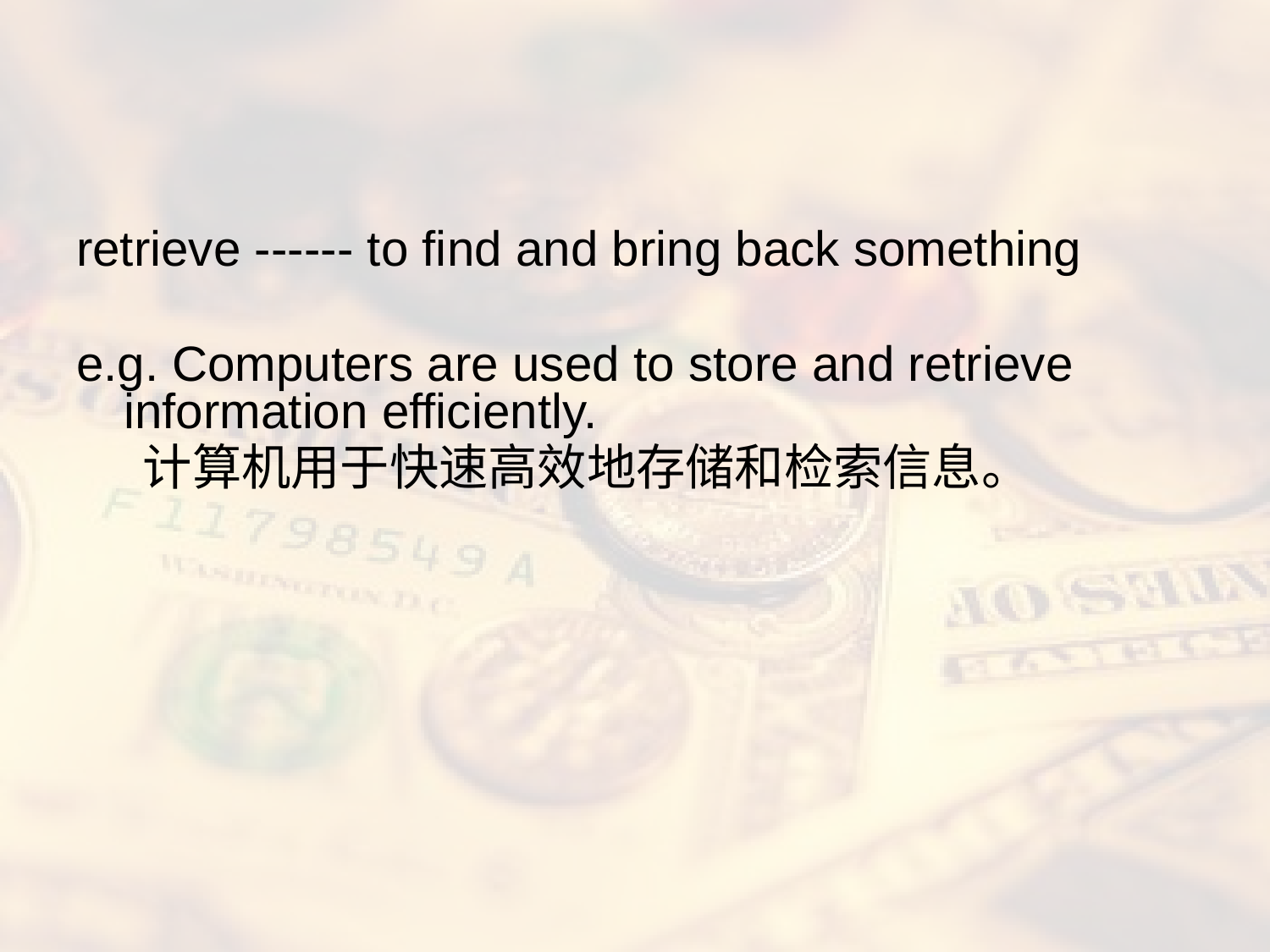

#
retrieve ------ to find and bring back something

e.g. Computers are used to store and retrieve information efficiently.
     计算机用于快速高效地存储和检索信息。